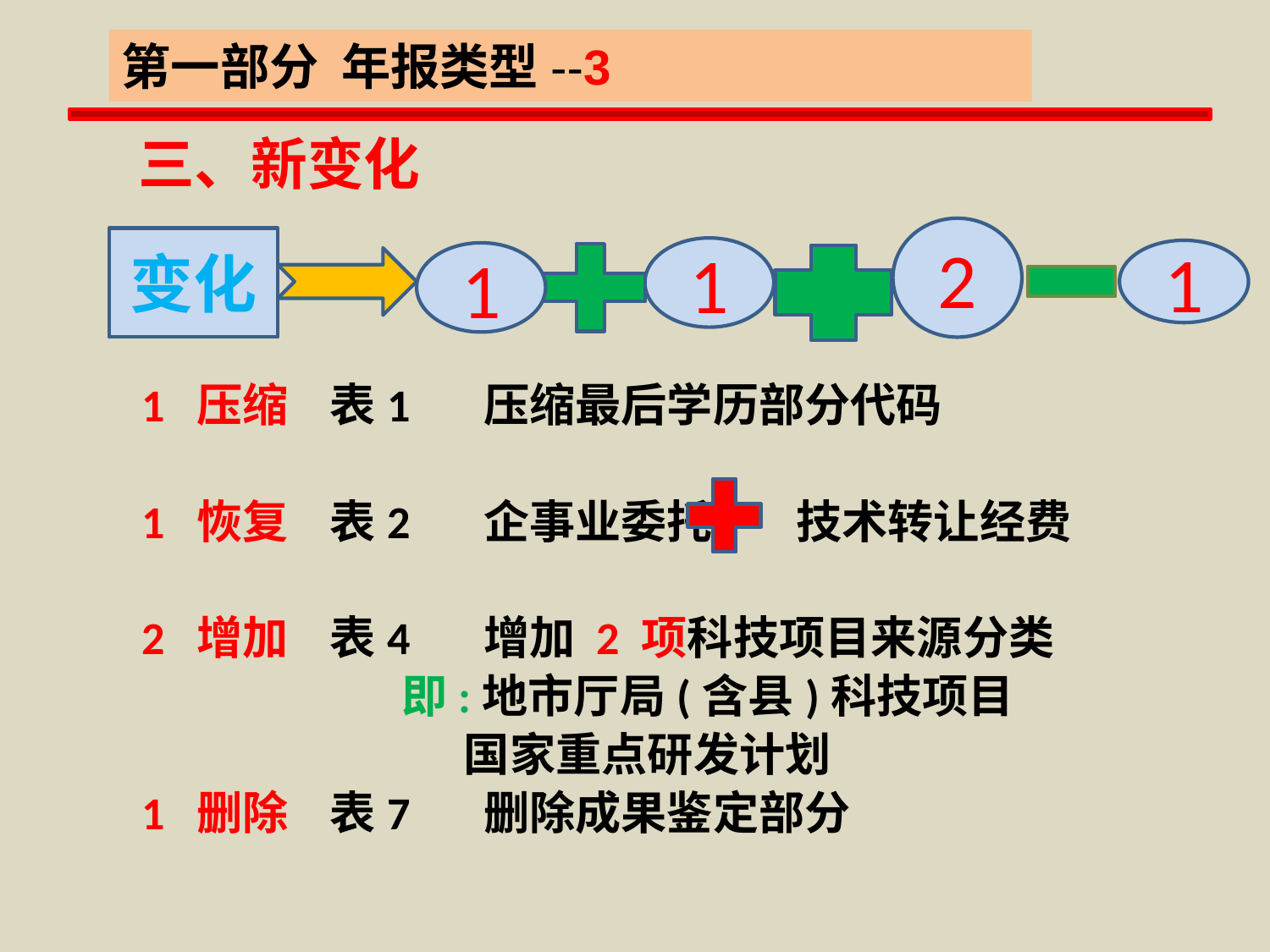

第一部分  年报类型--3

  三、新变化

2

变化

1
1
1

1  压缩    表1      压缩最后学历部分代码

1  恢复    表2      企事业委托        技术转让经费

2  增加    表4      增加 2 项科技项目来源分类
                        即:地市厅局(含县)科技项目
                              国家重点研发计划
1  删除    表7      删除成果鉴定部分